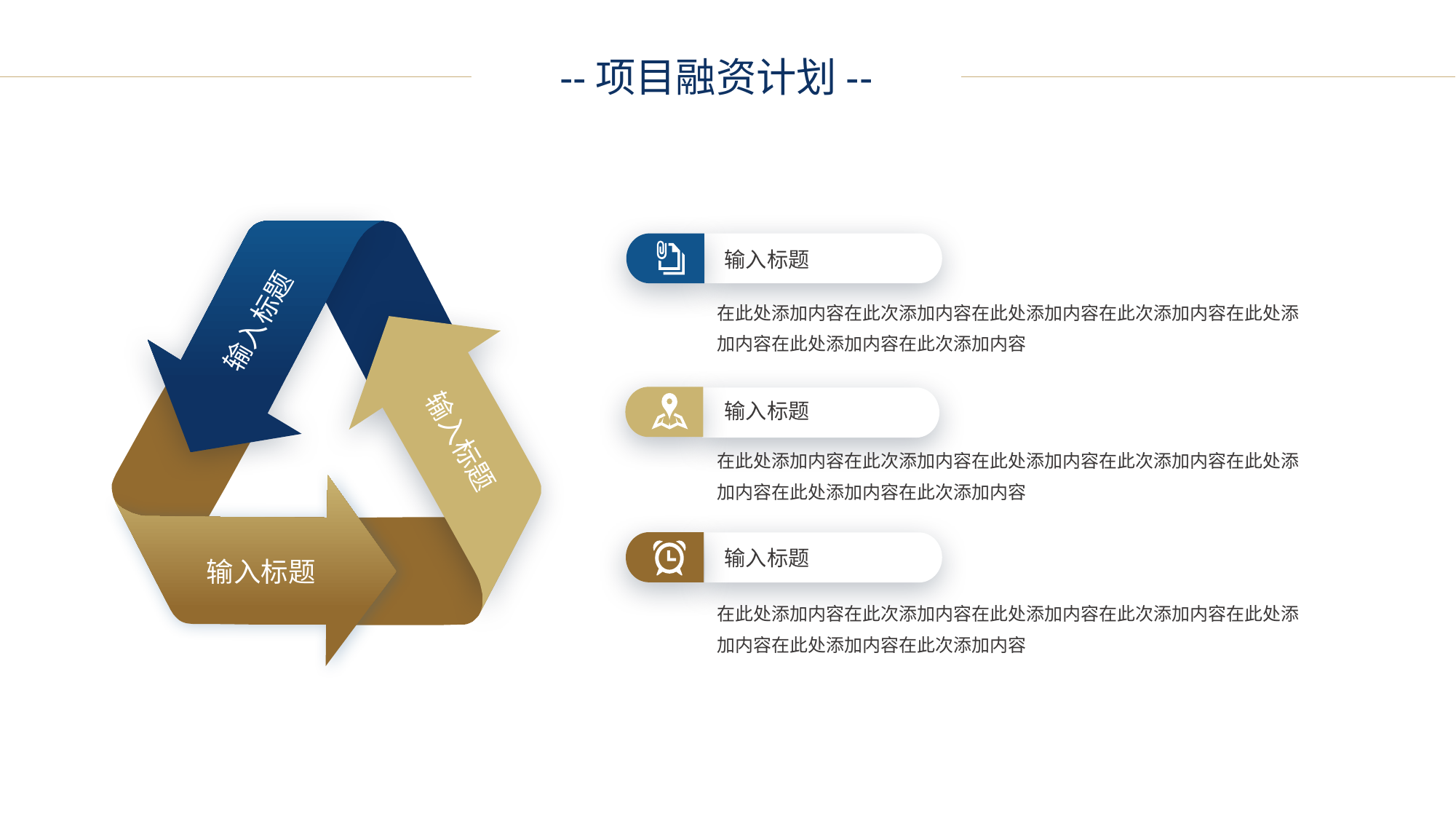

--项目融资计划--

输入标题
在此处添加内容在此次添加内容在此处添加内容在此次添加内容在此处添加内容在此处添加内容在此次添加内容

输入标题

输入标题
输入标题

在此处添加内容在此次添加内容在此处添加内容在此次添加内容在此处添加内容在此处添加内容在此次添加内容

输入标题
输入标题
在此处添加内容在此次添加内容在此处添加内容在此次添加内容在此处添加内容在此处添加内容在此次添加内容